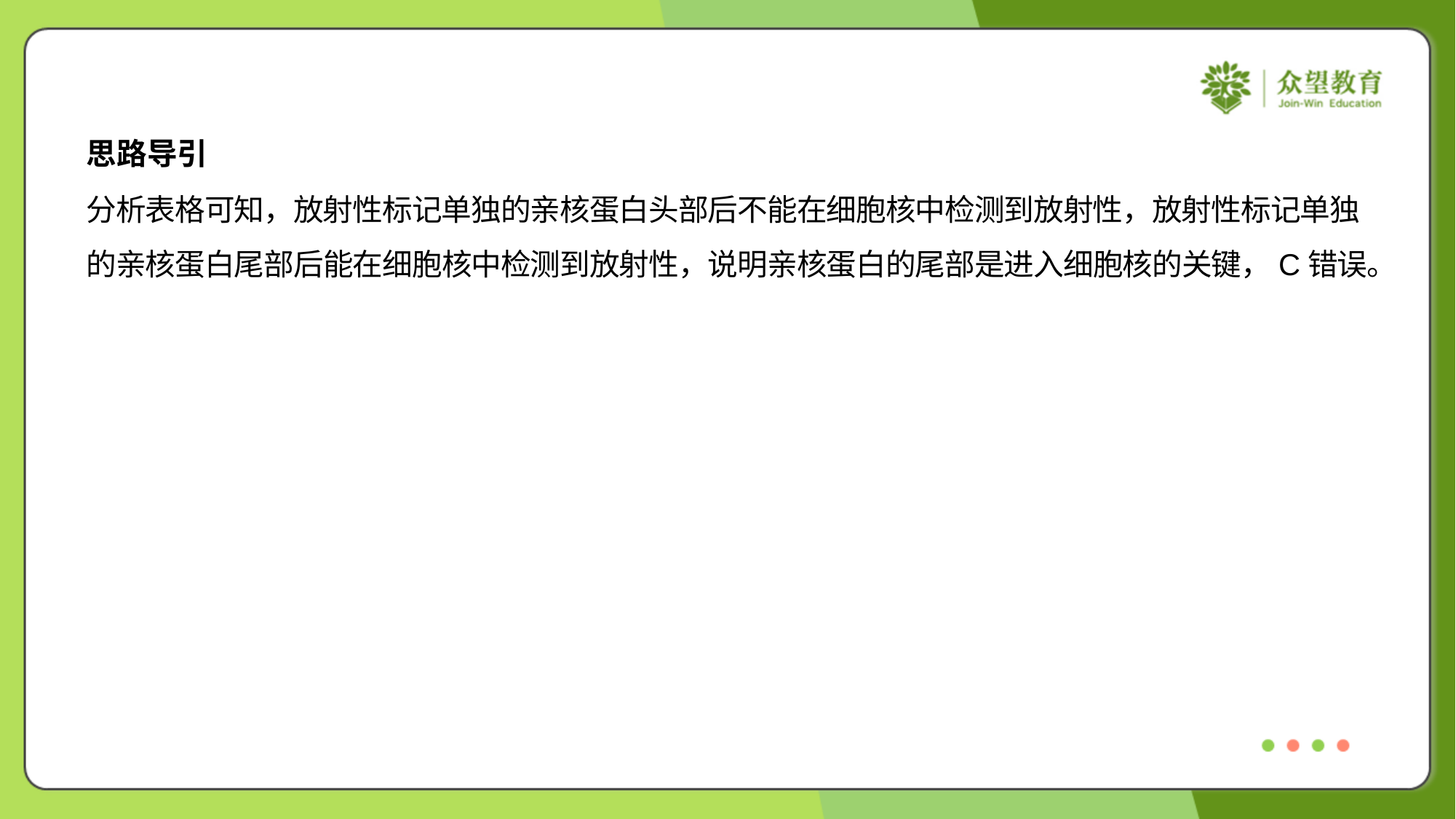

思路导引
分析表格可知，放射性标记单独的亲核蛋白头部后不能在细胞核中检测到放射性，放射性标记单独
的亲核蛋白尾部后能在细胞核中检测到放射性，说明亲核蛋白的尾部是进入细胞核的关键，C错误。